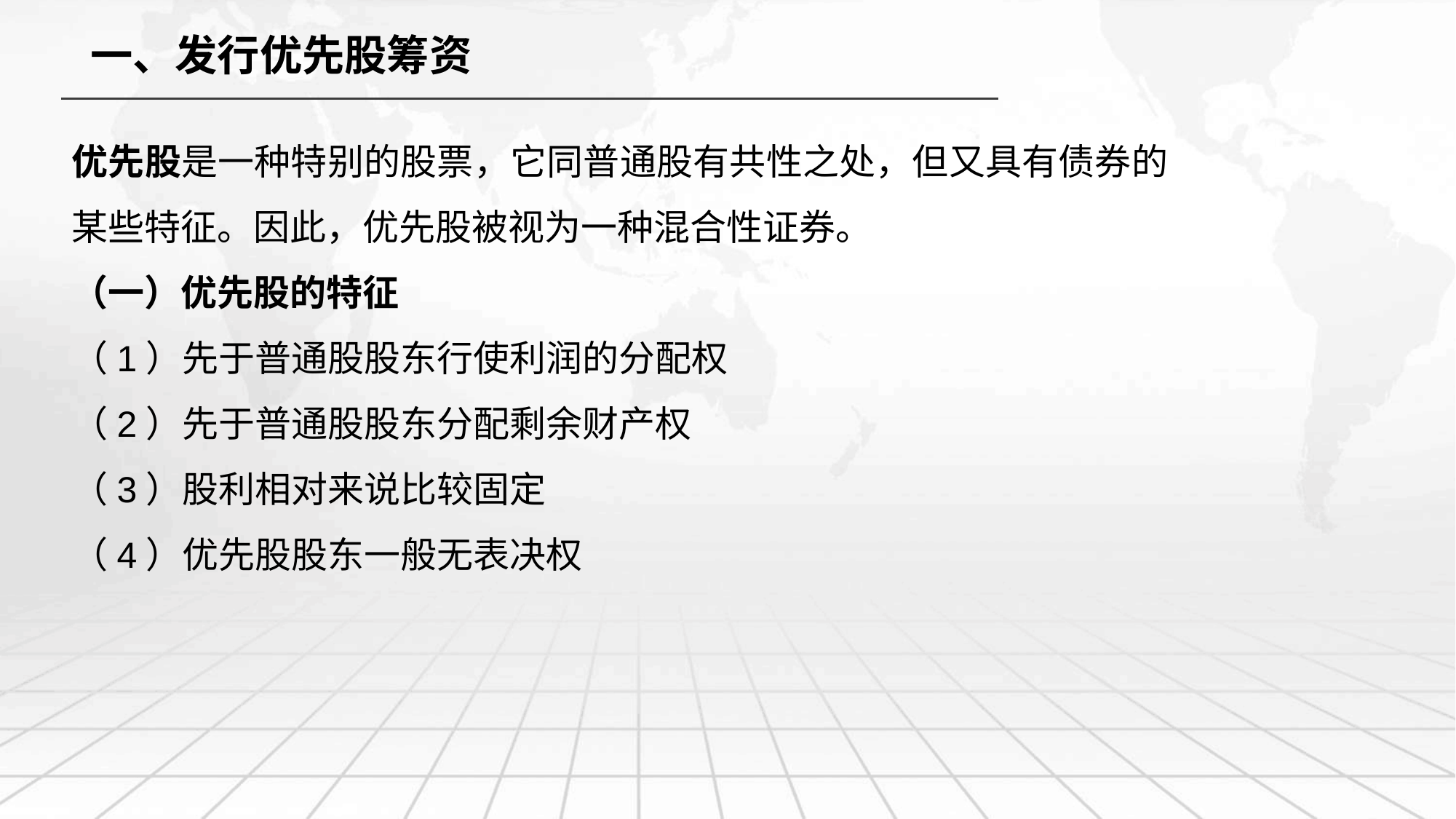

一、发行优先股筹资
优先股是一种特别的股票，它同普通股有共性之处，但又具有债券的某些特征。因此，优先股被视为一种混合性证券。
（一）优先股的特征
（1）先于普通股股东行使利润的分配权
（2）先于普通股股东分配剩余财产权
（3）股利相对来说比较固定
（4）优先股股东一般无表决权